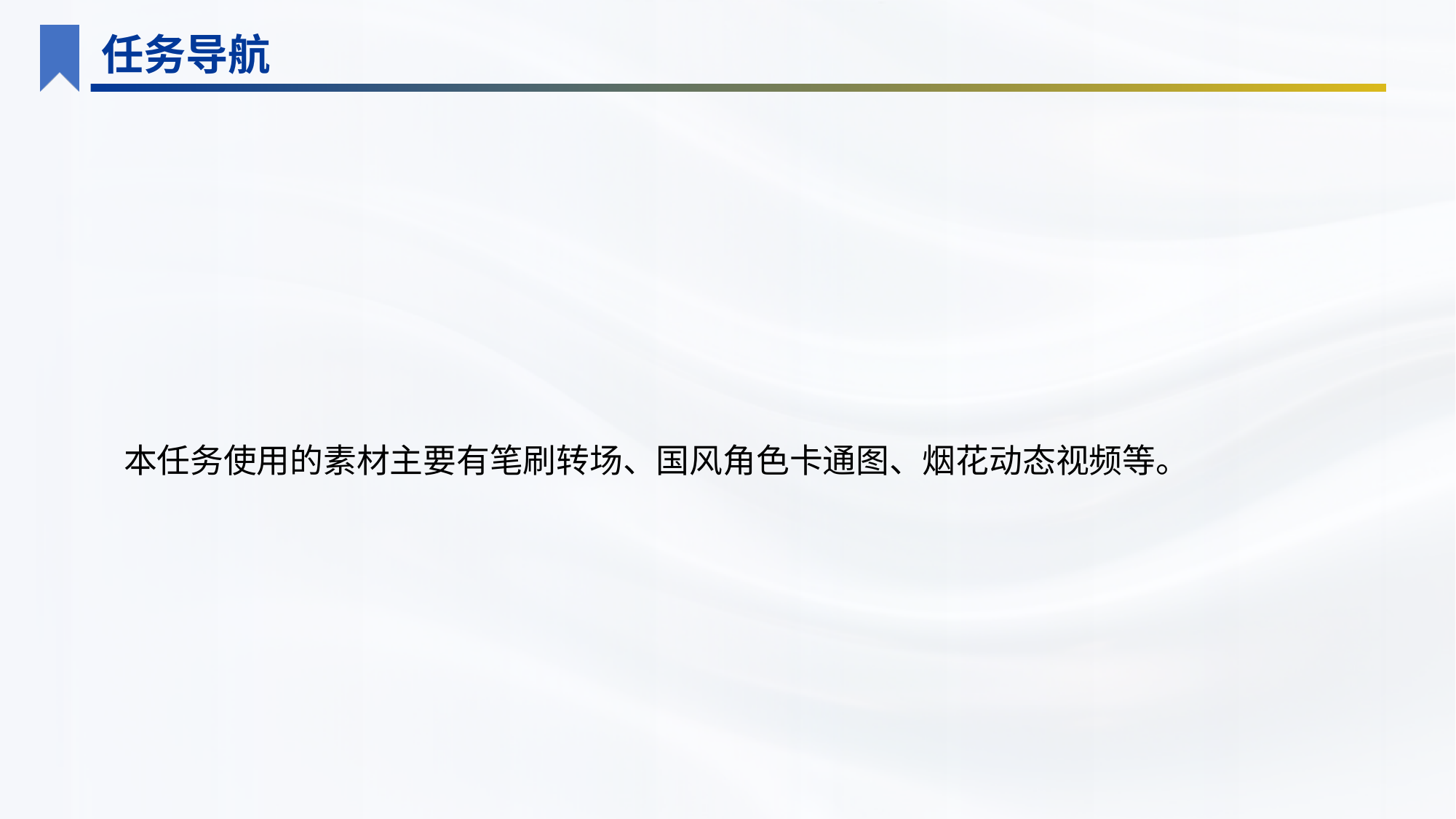

任务导航
本任务使用的素材主要有笔刷转场、国风角色卡通图、烟花动态视频等。